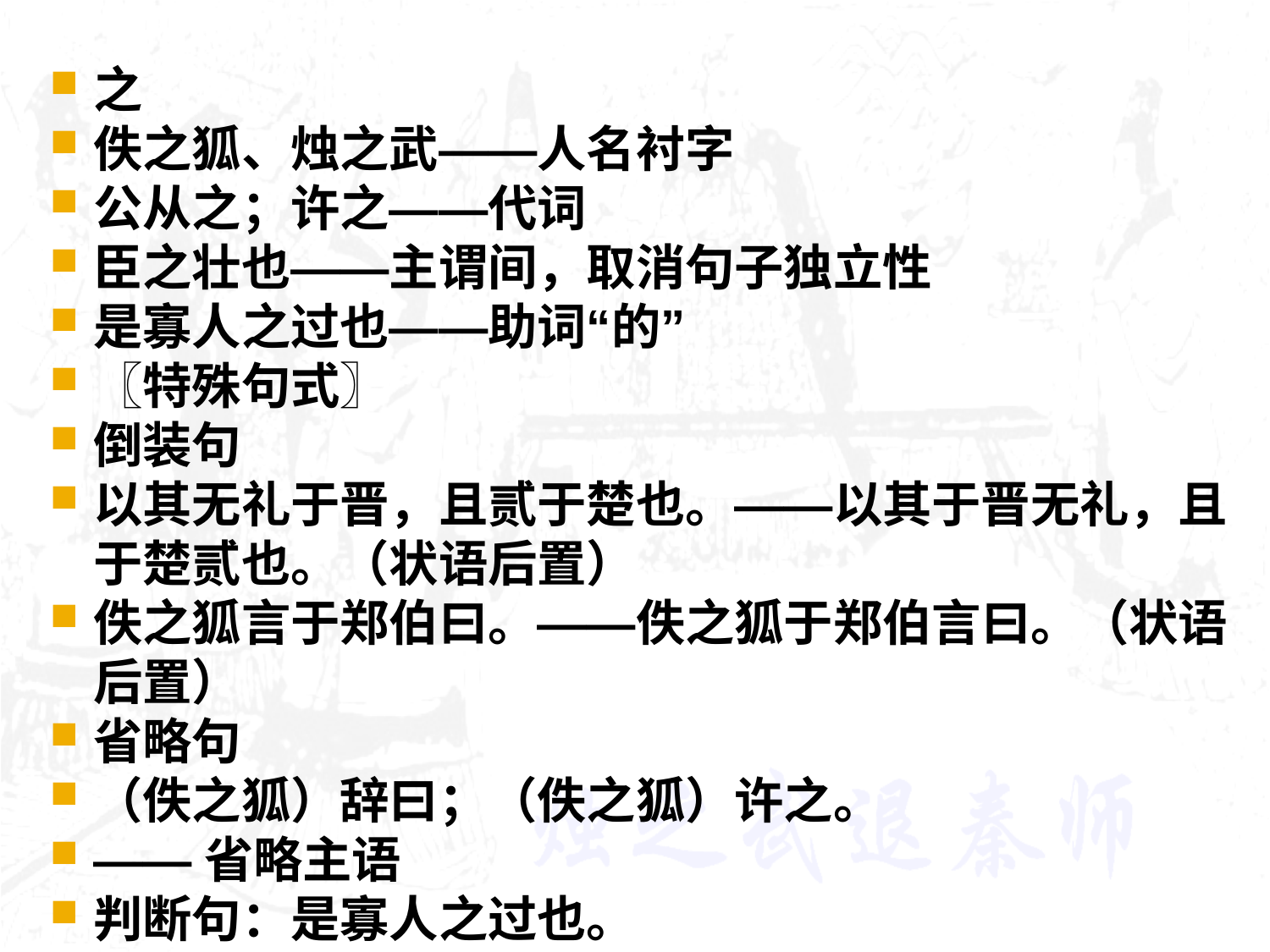

#
之
佚之狐、烛之武——人名衬字
公从之；许之——代词
臣之壮也——主谓间，取消句子独立性
是寡人之过也——助词“的”
〖特殊句式〗
倒装句
以其无礼于晋，且贰于楚也。——以其于晋无礼，且于楚贰也。（状语后置）
佚之狐言于郑伯曰。——佚之狐于郑伯言曰。（状语后置）
省略句
（佚之狐）辞曰；（佚之狐）许之。
——省略主语
判断句：是寡人之过也。